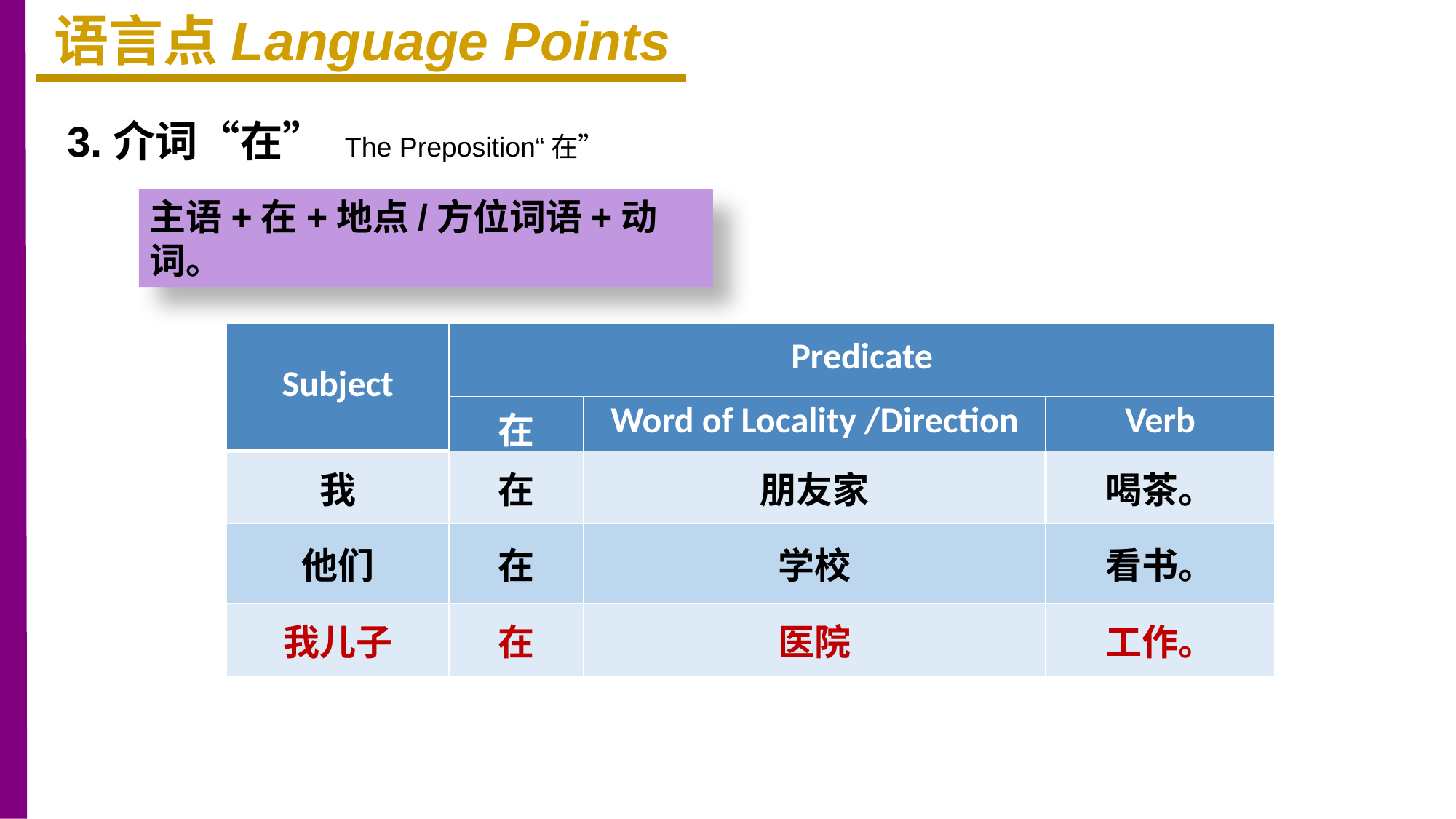

语言点Language Points
3.介词“在” The Preposition“在”
主语+在+地点/方位词语+动词。
| Subject | Predicate |  |  |
| --- | --- | --- | --- |
|  | 在 | Word of Locality /Direction | Verb |
| 我 | 在 | 朋友家 | 喝茶。 |
| 他们 | 在 | 学校 | 看书。 |
| 我儿子 | 在 | 医院 | 工作。 |